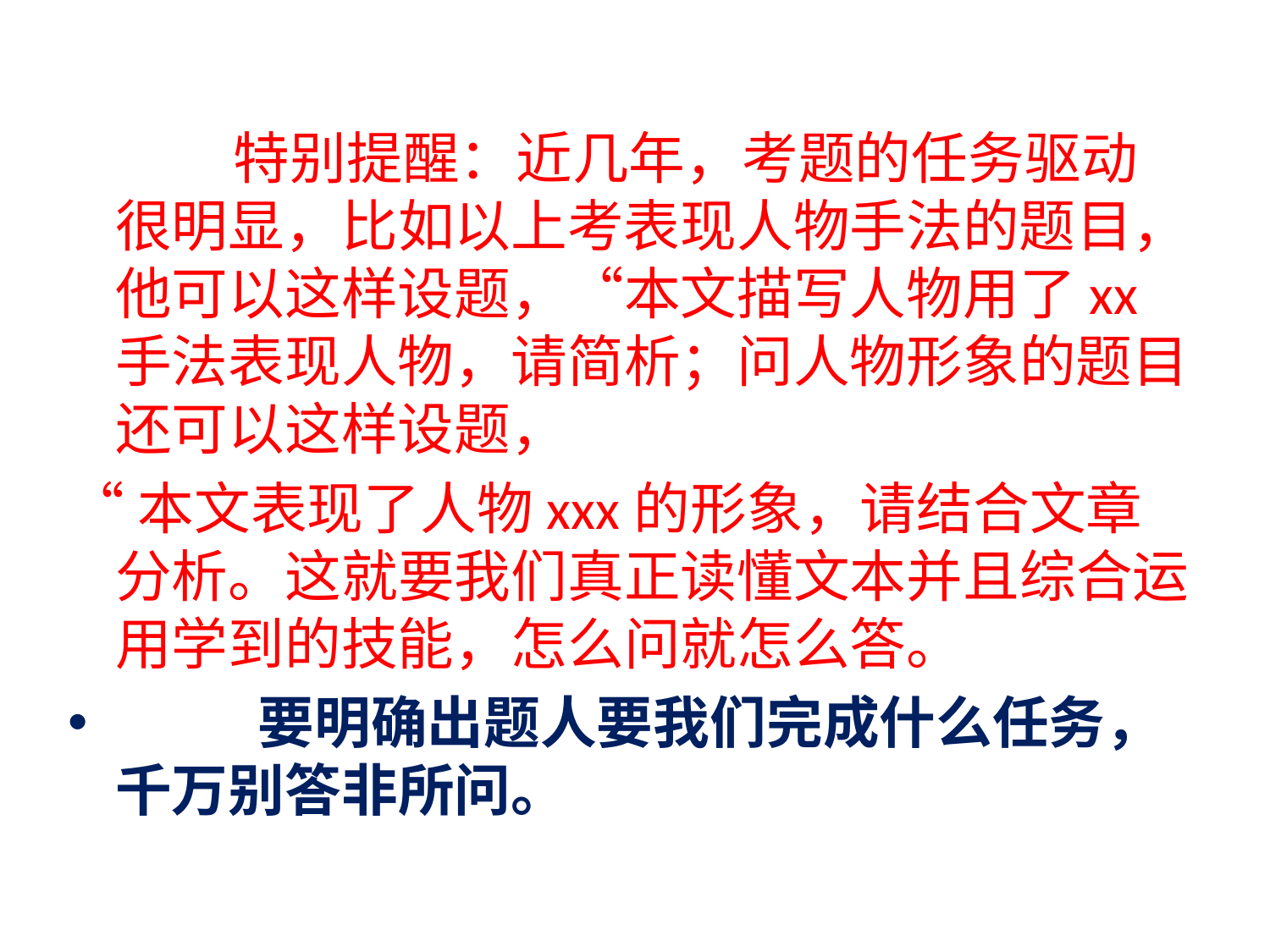

#
            特别提醒：近几年，考题的任务驱动很明显，比如以上考表现人物手法的题目，他可以这样设题，“本文描写人物用了xx手法表现人物，请简析；问人物形象的题目还可以这样设题，
“本文表现了人物xxx的形象，请结合文章分析。这就要我们真正读懂文本并且综合运用学到的技能，怎么问就怎么答。
          要明确出题人要我们完成什么任务，千万别答非所问。